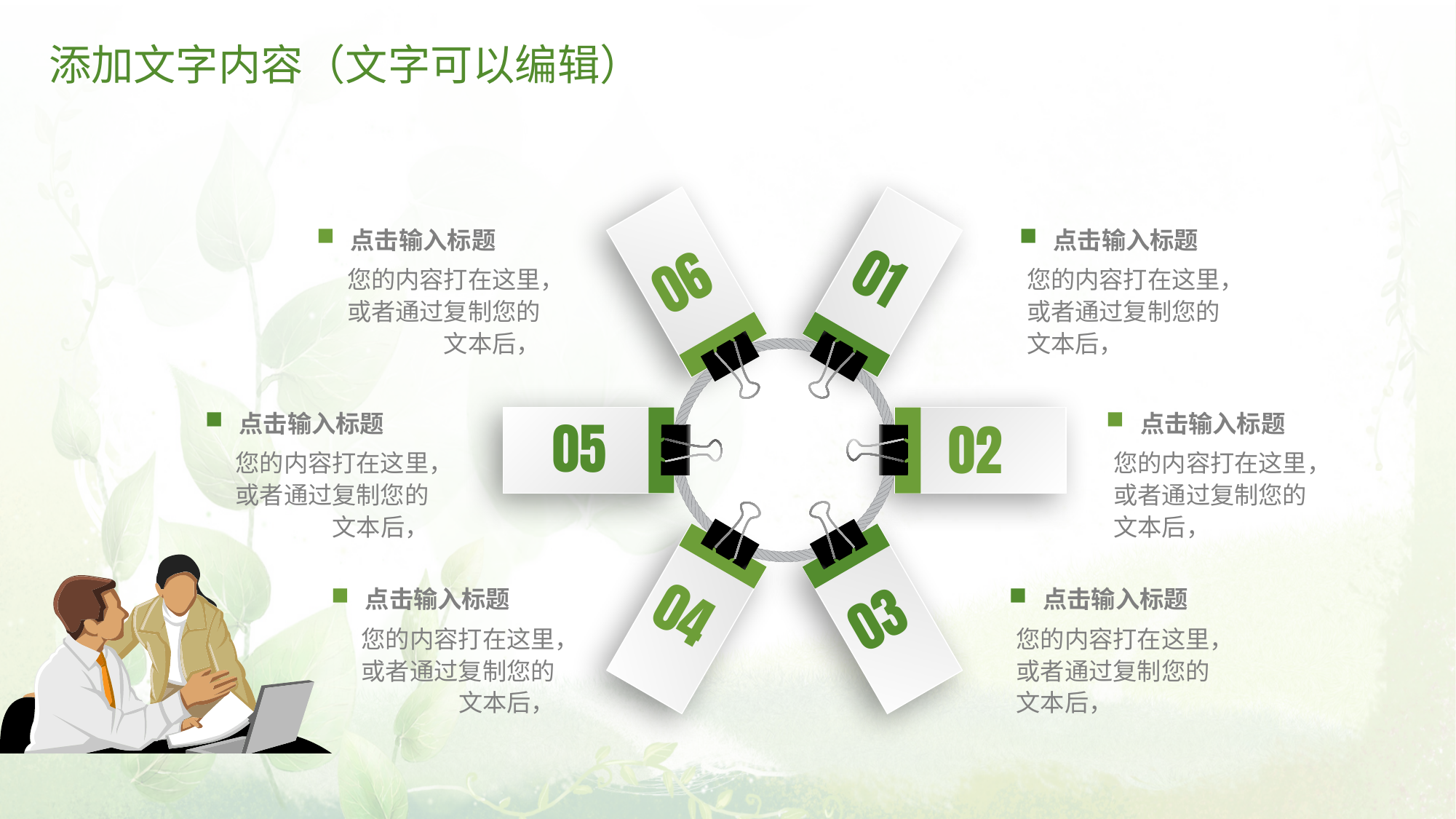

# 添加文字内容（文字可以编辑）

06

01

点击输入标题
点击输入标题
您的内容打在这里，或者通过复制您的文本后，
您的内容打在这里，或者通过复制您的文本后，

点击输入标题
点击输入标题

02

05

您的内容打在这里，或者通过复制您的文本后，
您的内容打在这里，或者通过复制您的文本后，

04

03

点击输入标题
点击输入标题
您的内容打在这里，或者通过复制您的文本后，
您的内容打在这里，或者通过复制您的文本后，